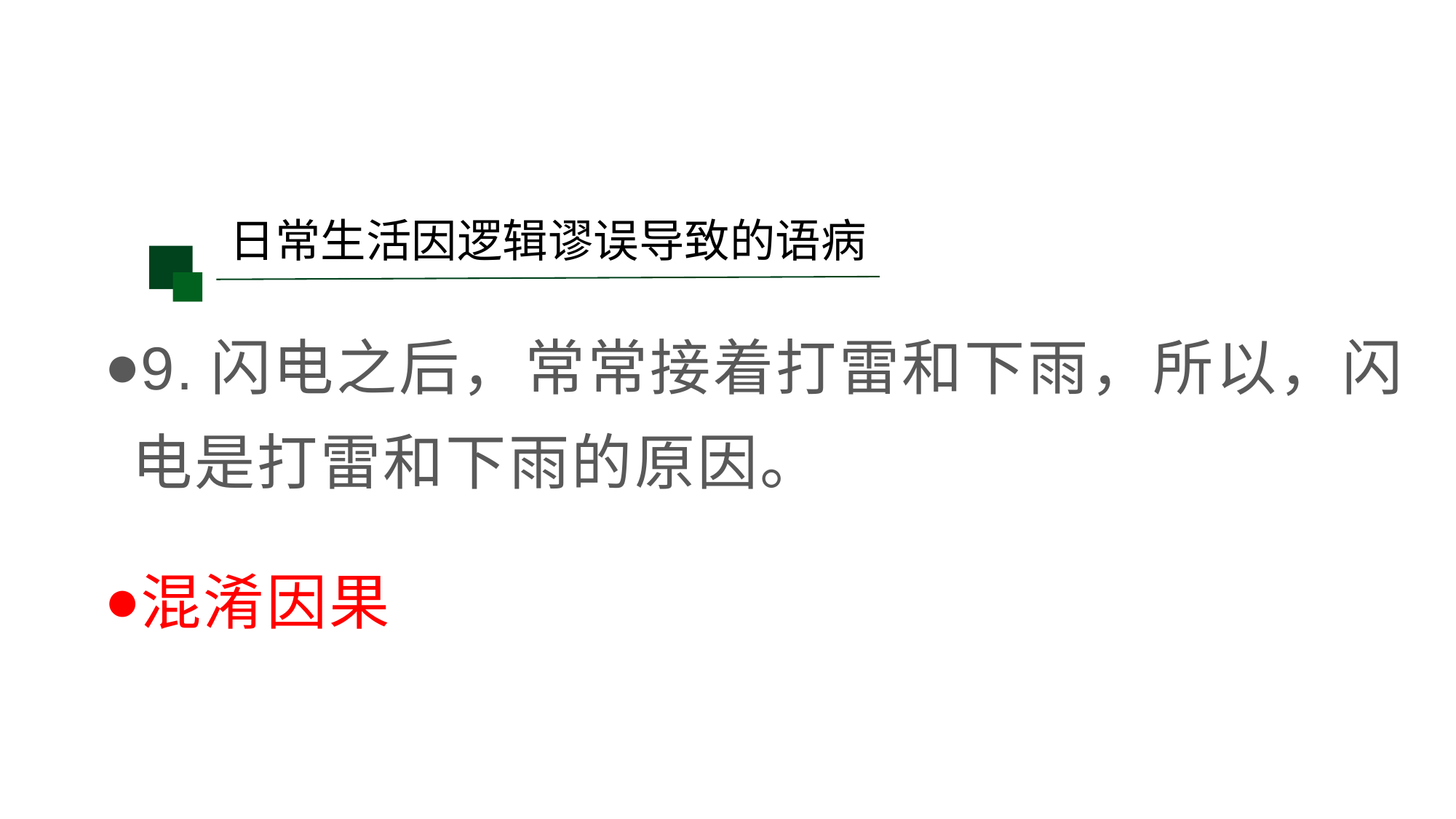

日常生活因逻辑谬误导致的语病

9.闪电之后，常常接着打雷和下雨，所以，闪电是打雷和下雨的原因。
混淆因果